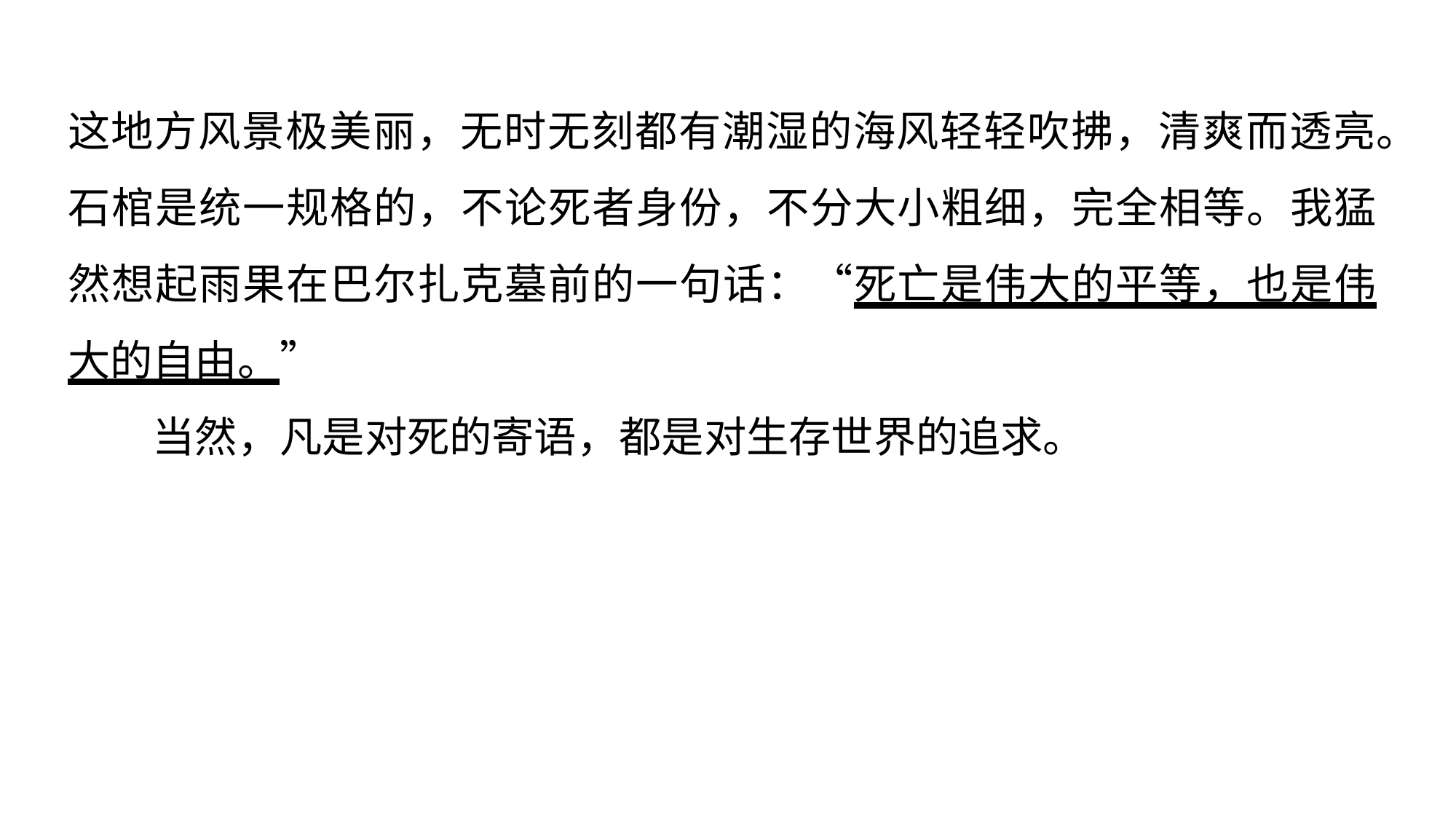

这地方风景极美丽，无时无刻都有潮湿的海风轻轻吹拂，清爽而透亮。石棺是统一规格的，不论死者身份，不分大小粗细，完全相等。我猛然想起雨果在巴尔扎克墓前的一句话：“死亡是伟大的平等，也是伟大的自由。”
当然，凡是对死的寄语，都是对生存世界的追求。